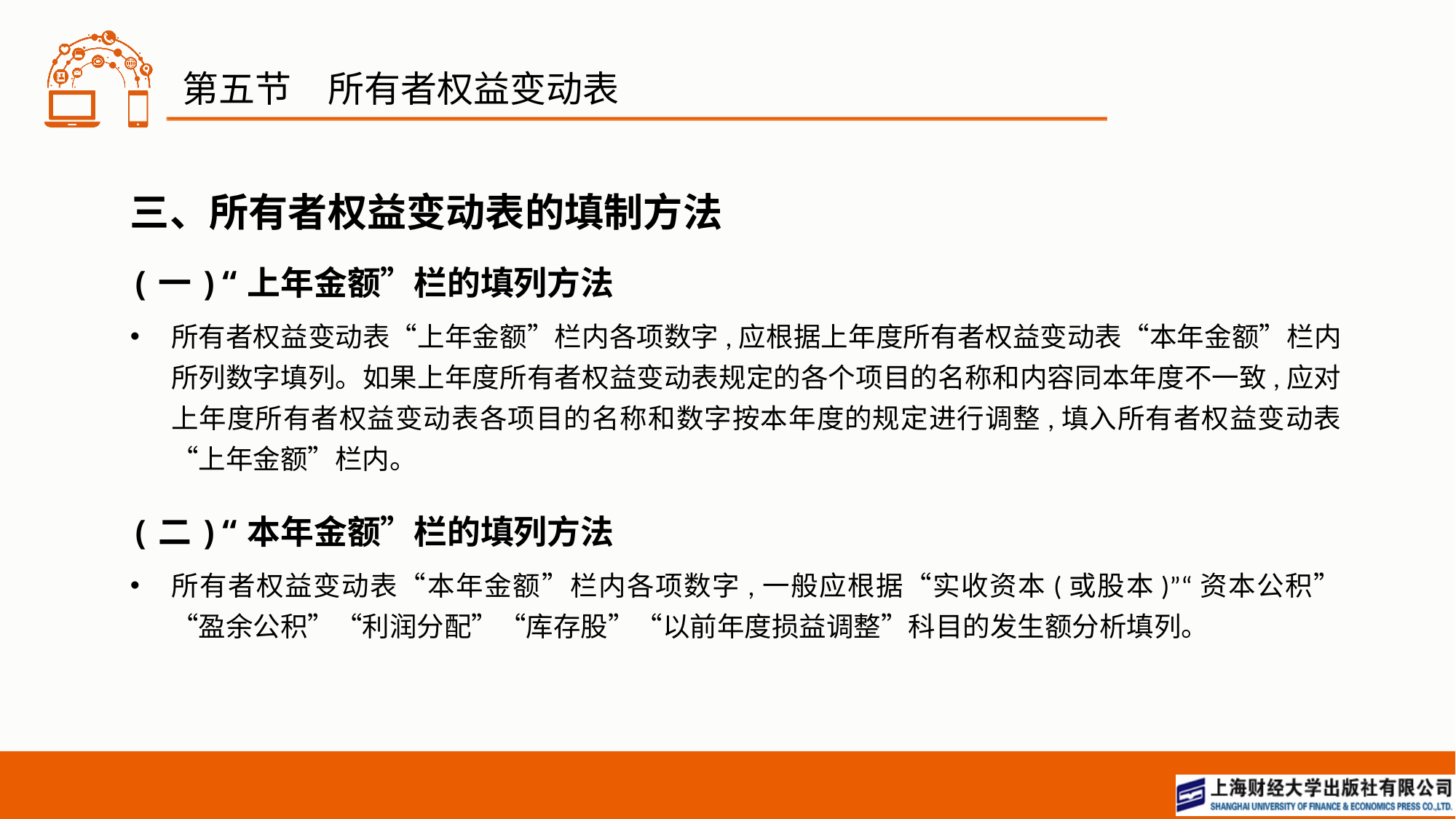

# 第五节　所有者权益变动表
三、所有者权益变动表的填制方法
(一)“上年金额”栏的填列方法
所有者权益变动表“上年金额”栏内各项数字,应根据上年度所有者权益变动表“本年金额”栏内所列数字填列。如果上年度所有者权益变动表规定的各个项目的名称和内容同本年度不一致,应对上年度所有者权益变动表各项目的名称和数字按本年度的规定进行调整,填入所有者权益变动表“上年金额”栏内。
(二)“本年金额”栏的填列方法
所有者权益变动表“本年金额”栏内各项数字,一般应根据“实收资本(或股本)”“资本公积”“盈余公积”“利润分配”“库存股”“以前年度损益调整”科目的发生额分析填列。